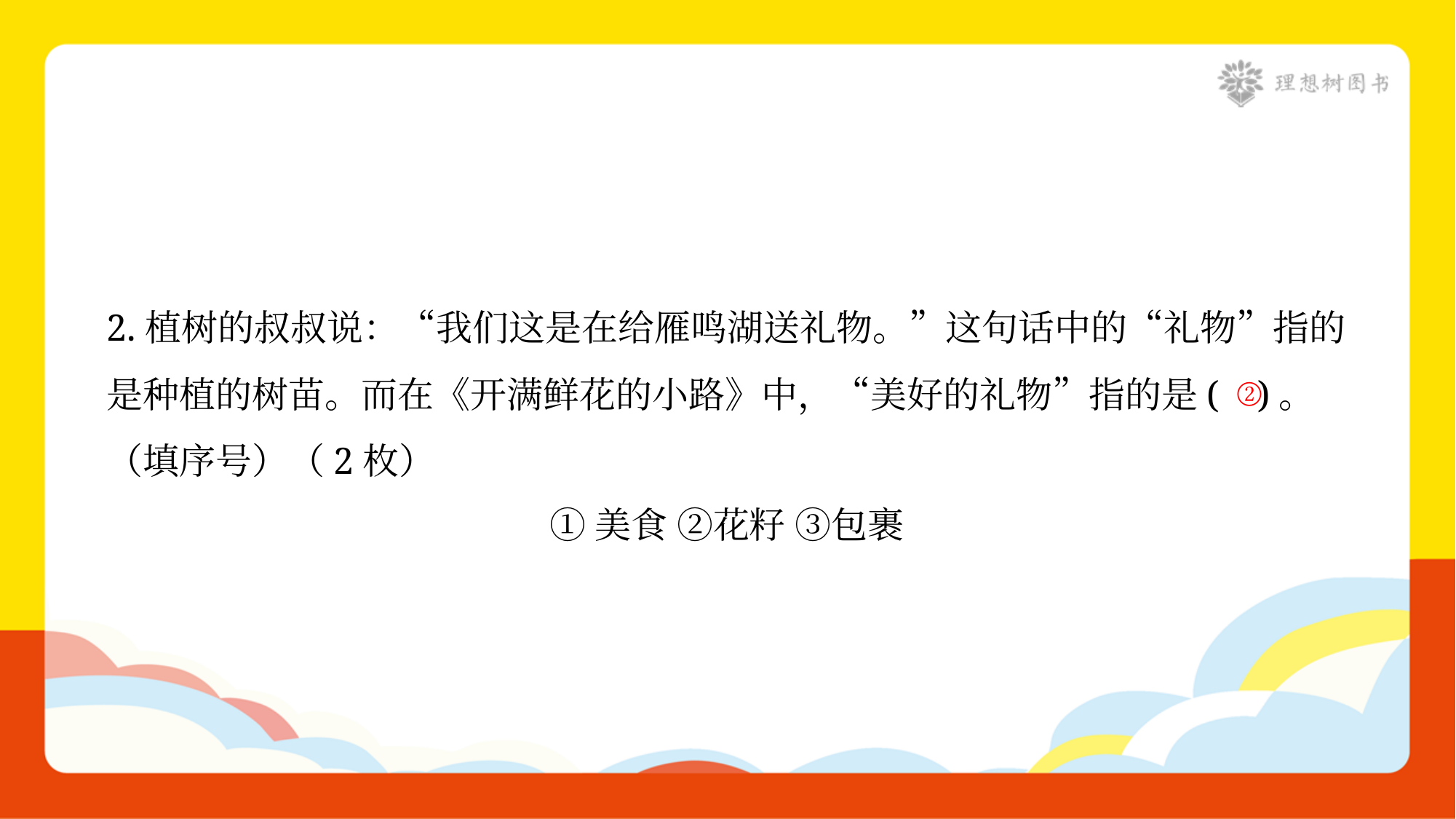

2.植树的叔叔说：“我们这是在给雁鸣湖送礼物。”这句话中的“礼物”指的
是种植的树苗。而在《开满鲜花的小路》中，“美好的礼物”指的是(    )。
（填序号）（2枚）
①美食 ②花籽 ③包裹
②